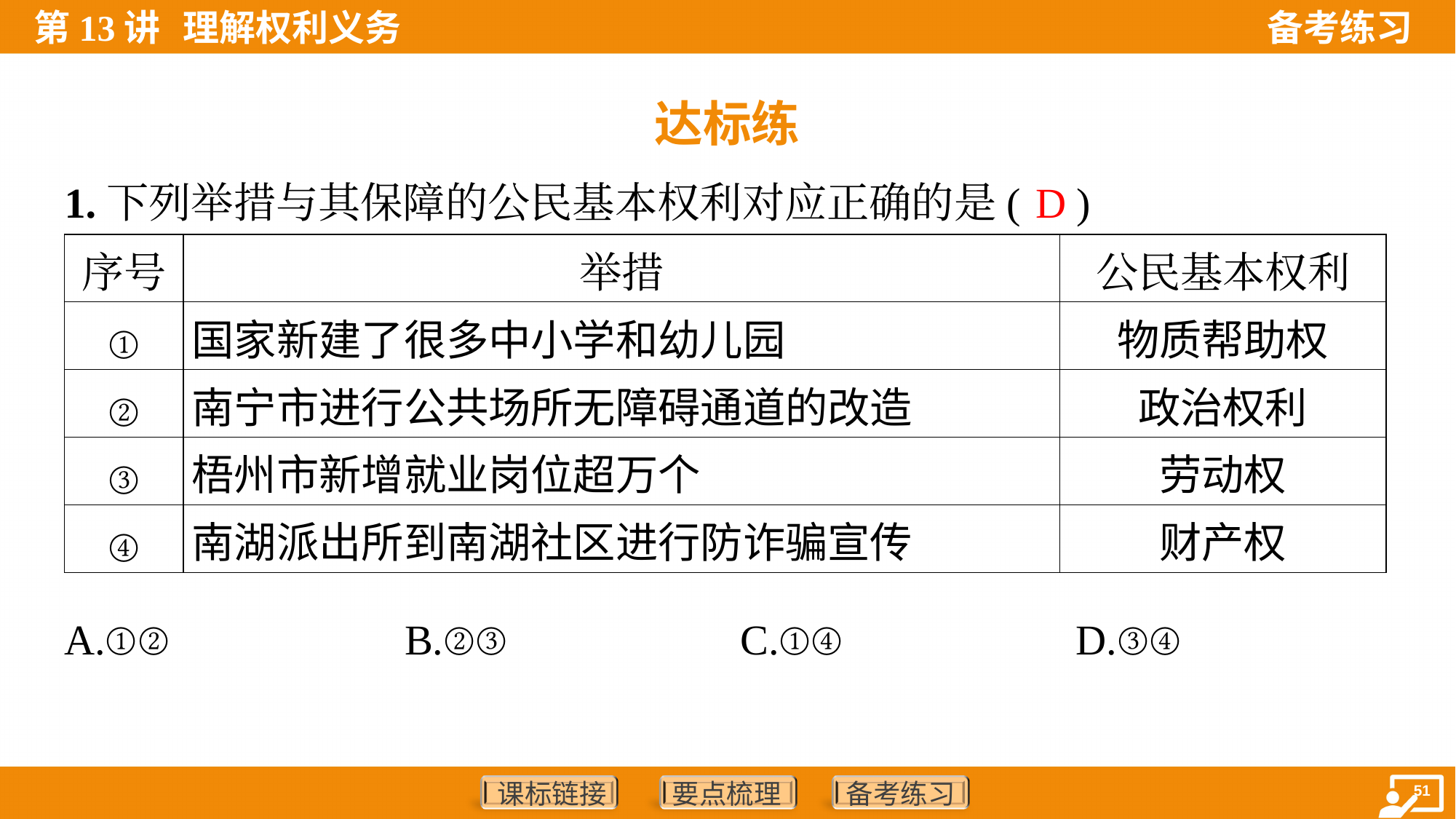

达标练
D
1.下列举措与其保障的公民基本权利对应正确的是(     )
| 序号 | 举措 | 公民基本权利 |
| --- | --- | --- |
| ① | 国家新建了很多中小学和幼儿园 | 物质帮助权 |
| ② | 南宁市进行公共场所无障碍通道的改造 | 政治权利 |
| ③ | 梧州市新增就业岗位超万个 | 劳动权 |
| ④ | 南湖派出所到南湖社区进行防诈骗宣传 | 财产权 |
A.①②	B.②③	C.①④	D.③④